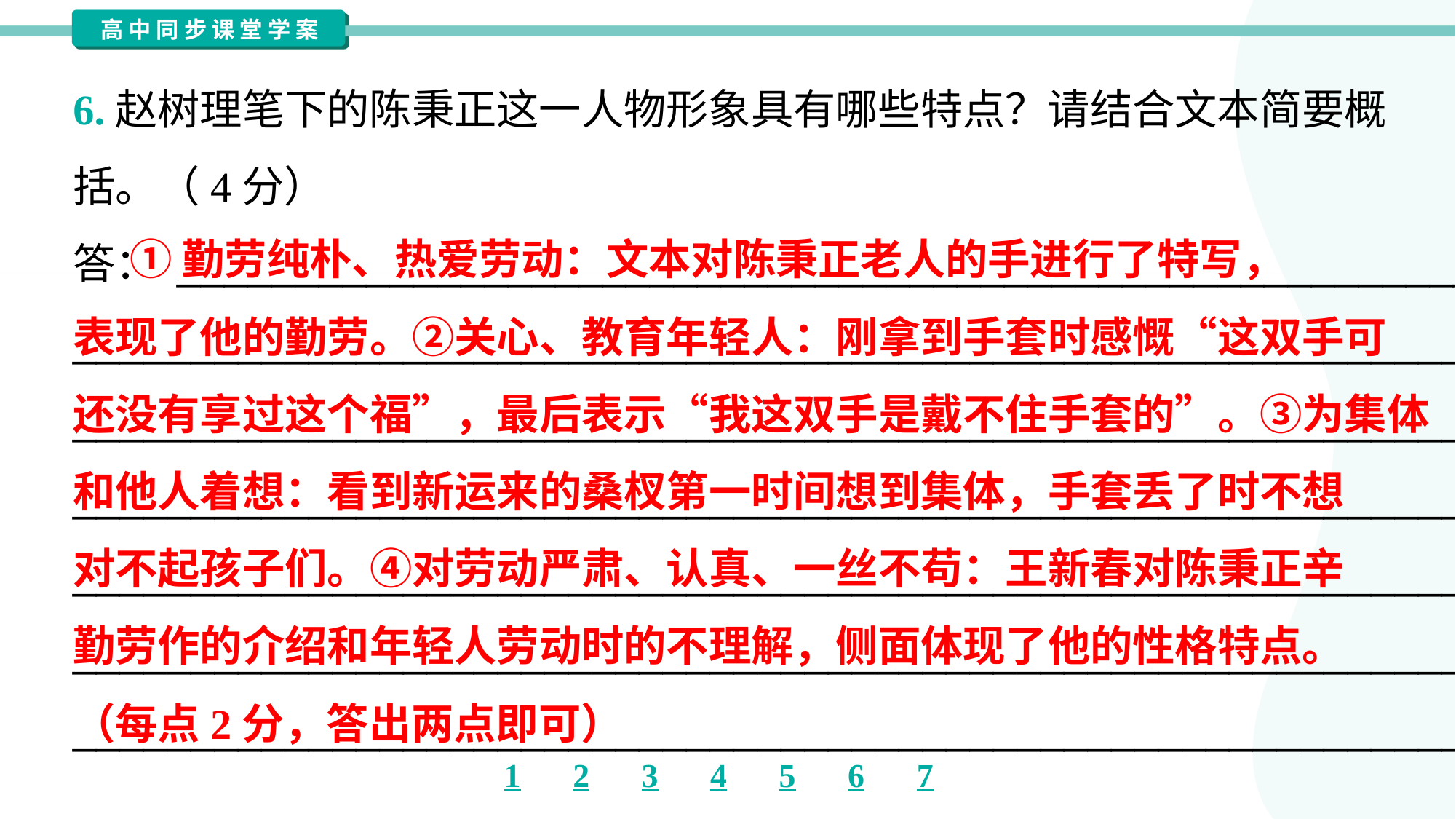

6.赵树理笔下的陈秉正这一人物形象具有哪些特点？请结合文本简要概
括。（4分）
答： ________________________________________________________
_____________________________________________________________
_____________________________________________________________
_____________________________________________________________
_____________________________________________________________
_____________________________________________________________
_____________________________________________________________
      ①勤劳纯朴、热爱劳动：文本对陈秉正老人的手进行了特写，
表现了他的勤劳。②关心、教育年轻人：刚拿到手套时感慨“这双手可
还没有享过这个福”，最后表示“我这双手是戴不住手套的”。③为集体
和他人着想：看到新运来的桑杈第一时间想到集体，手套丢了时不想
对不起孩子们。④对劳动严肃、认真、一丝不苟：王新春对陈秉正辛
勤劳作的介绍和年轻人劳动时的不理解，侧面体现了他的性格特点。
（每点2分，答出两点即可）